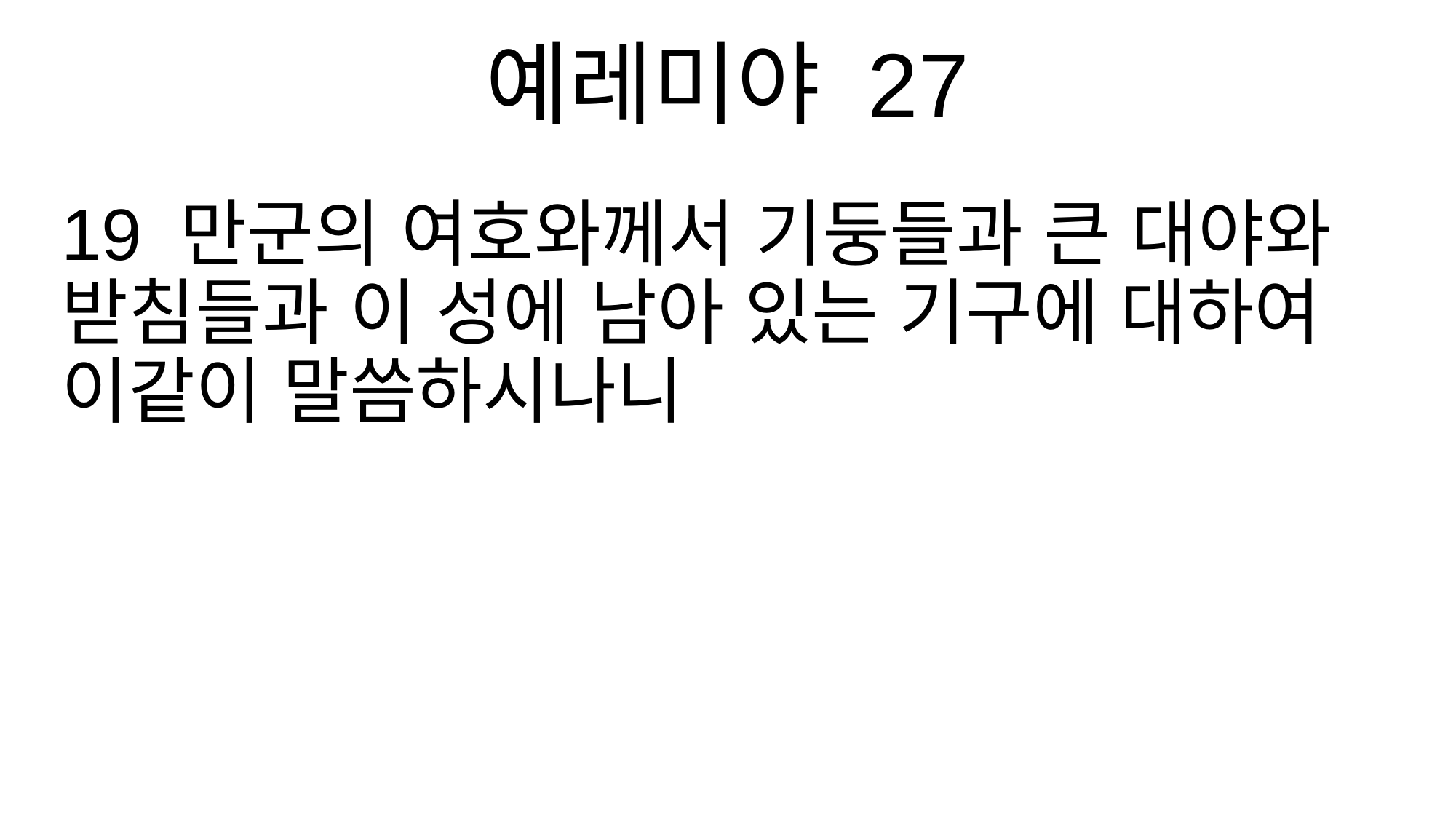

예레미야 27
19 만군의 여호와께서 기둥들과 큰 대야와 받침들과 이 성에 남아 있는 기구에 대하여 이같이 말씀하시나니